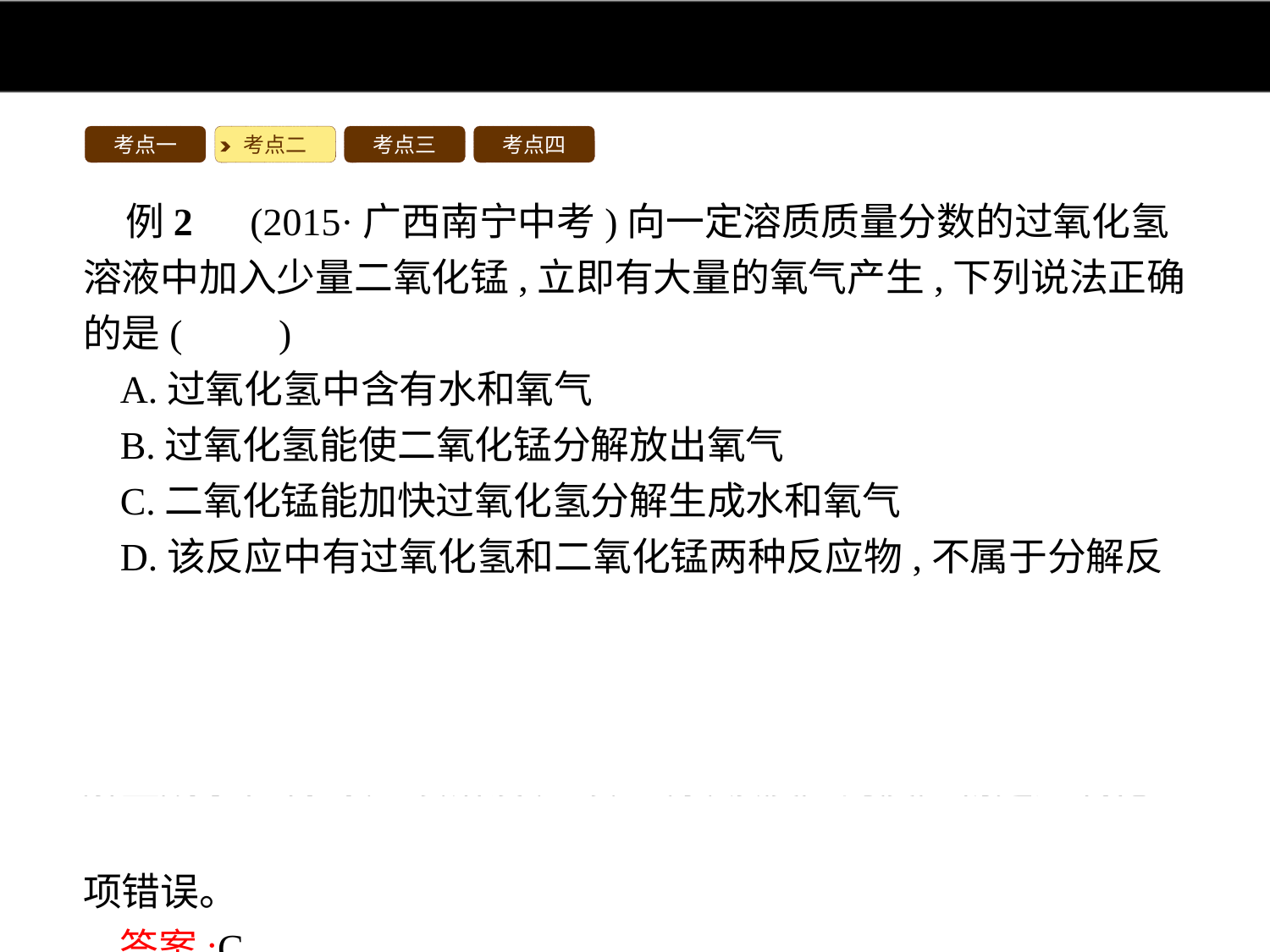

考点一
考点二
考点三
考点四

例2　(2015·广西南宁中考)向一定溶质质量分数的过氧化氢溶液中加入少量二氧化锰,立即有大量的氧气产生,下列说法正确的是(　　)
A.过氧化氢中含有水和氧气
B.过氧化氢能使二氧化锰分解放出氧气
C.二氧化锰能加快过氧化氢分解生成水和氧气
D.该反应中有过氧化氢和二氧化锰两种反应物,不属于分解反应
解析:过氧化氢中不含水和氧气,A项错误;过氧化氢在二氧化锰的催化作用下分解生成水和氧气,二氧化锰能加快过氧化氢分解生成水和氧气,B项错误,C项正确;该反应的反应物是过氧化氢,生成物是水和氧气,符合“一变多”的特征,属于分解反应,D项错误。
答案:C